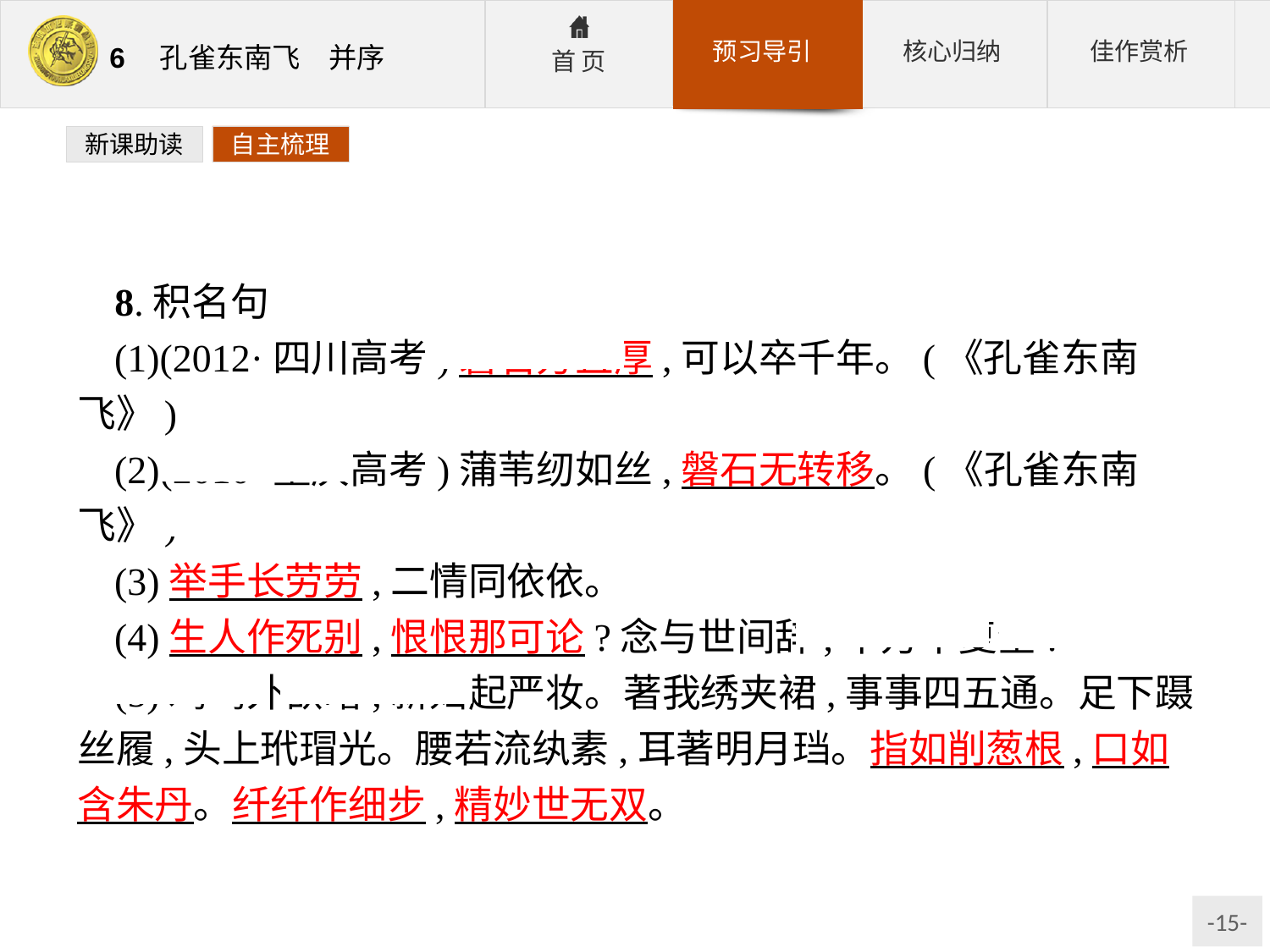

新课助读
自主梳理
8.积名句
(1)(2012·四川高考)磐石方且厚,可以卒千年。(《孔雀东南飞》)
(2)(2010·重庆高考)蒲苇纫如丝,磐石无转移。(《孔雀东南飞》)
(3)举手长劳劳,二情同依依。
(4)生人作死别,恨恨那可论?念与世间辞,千万不复全!
(5)鸡鸣外欲曙,新妇起严妆。著我绣夹裙,事事四五通。足下蹑丝履,头上玳瑁光。腰若流纨素,耳著明月珰。指如削葱根,口如含朱丹。纤纤作细步,精妙世无双。